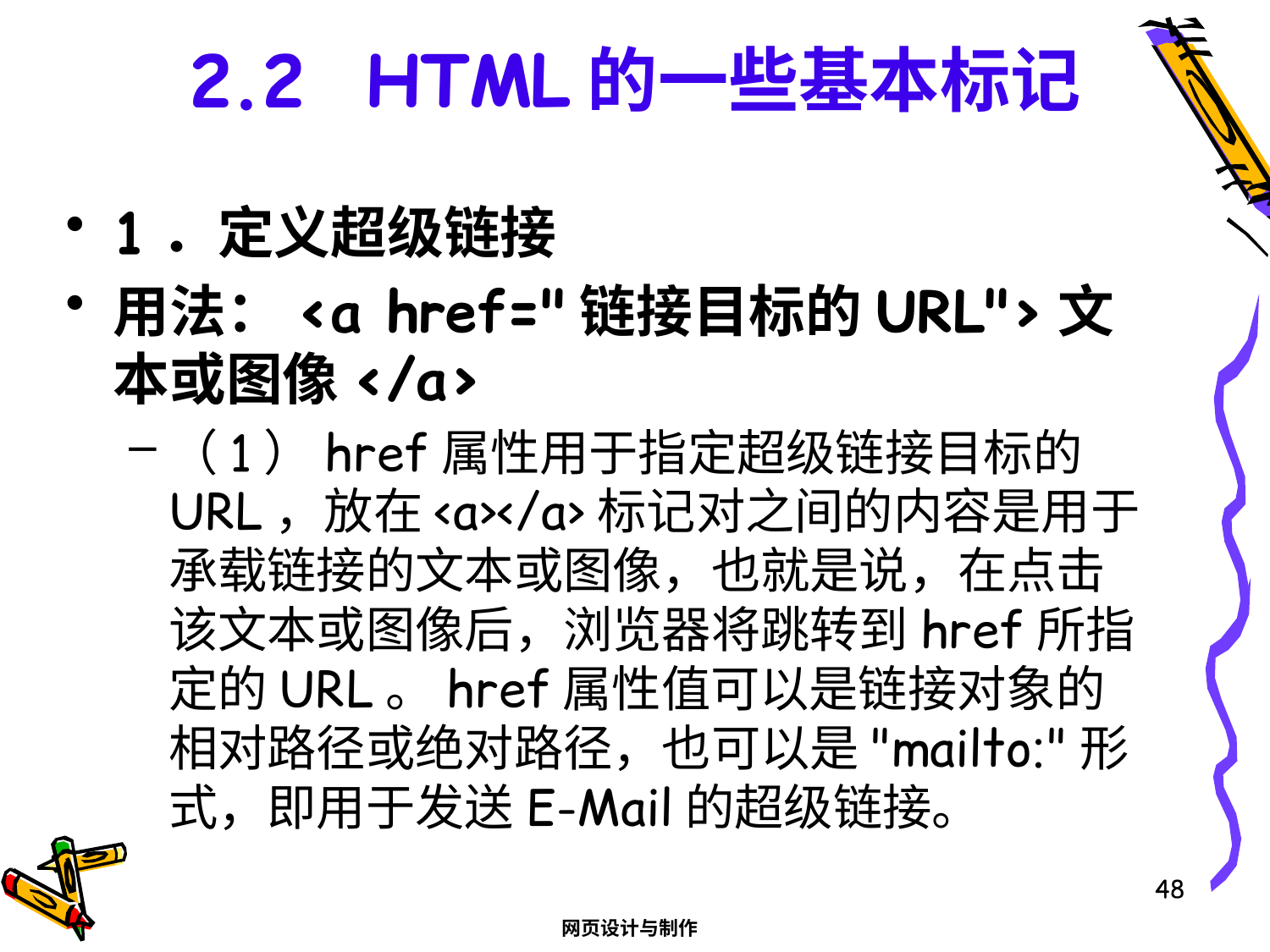

# 2.2  HTML的一些基本标记
1．定义超级链接
用法：<a href="链接目标的URL">文本或图像</a>
（1）href属性用于指定超级链接目标的URL，放在<a></a>标记对之间的内容是用于承载链接的文本或图像，也就是说，在点击该文本或图像后，浏览器将跳转到href所指定的URL。href属性值可以是链接对象的相对路径或绝对路径，也可以是"mailto:"形式，即用于发送E-Mail的超级链接。

48
网页设计与制作